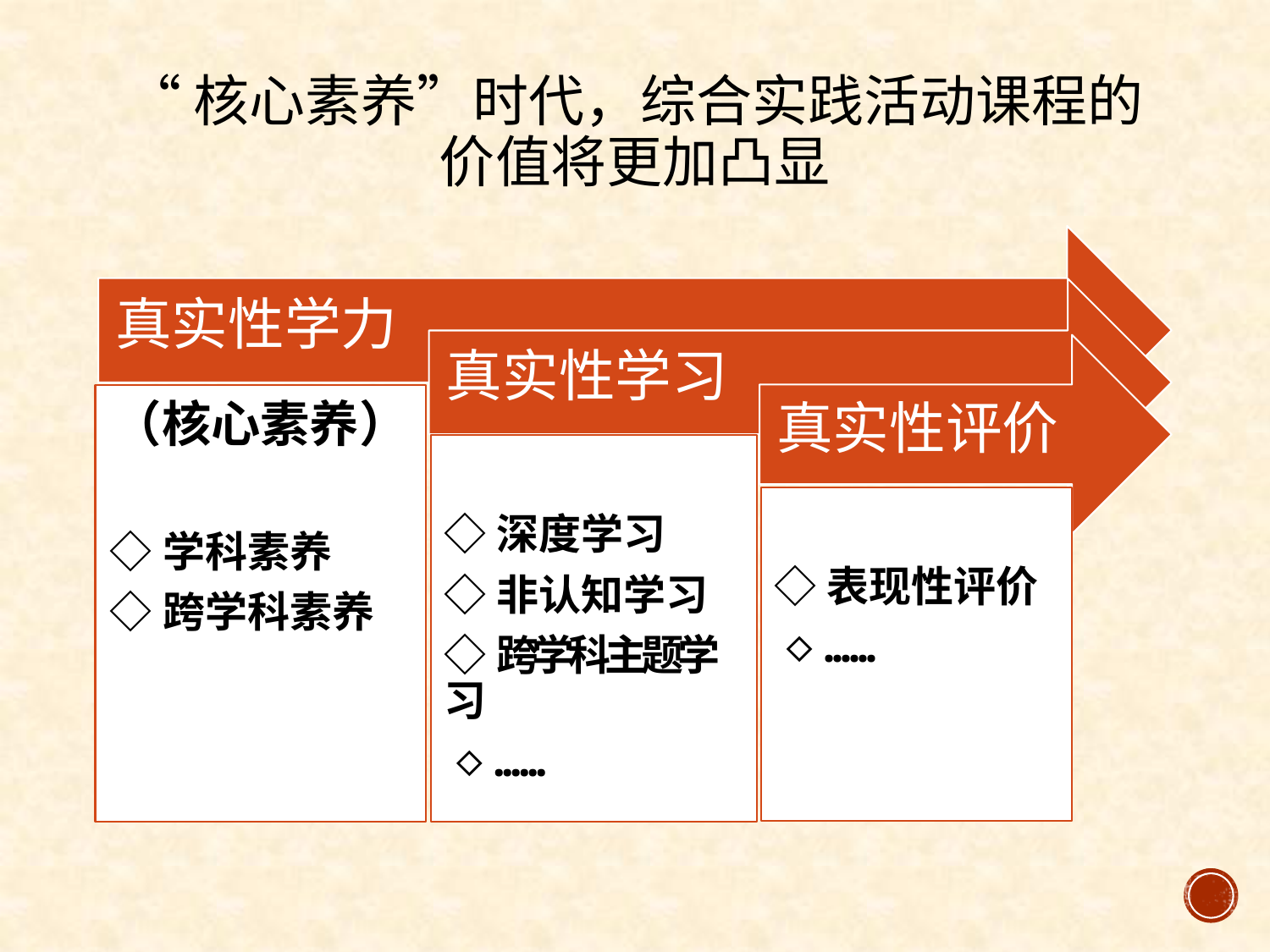

# “核心素养”时代，综合实践活动课程的价值将更加凸显
真实性学力
（核心素养）

◇学科素养
◇跨学科素养
真实性学习

◇深度学习
◇非认知学习
◇跨学科主题学习
◇……
真实性评价

◇表现性评价
◇……